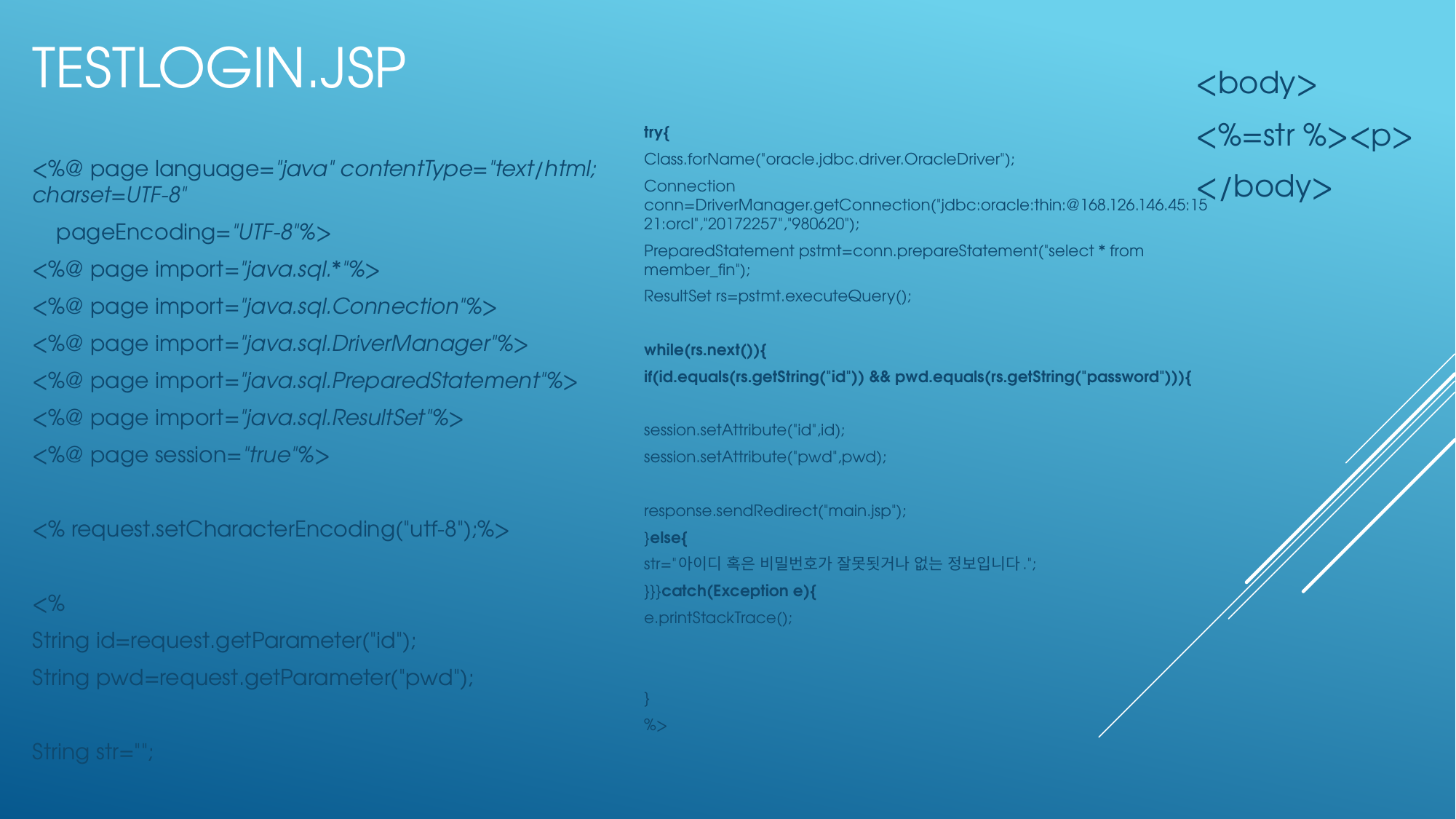

# testlogin.jsp
<body>
<%=str %><p>
</body>
try{
Class.forName("oracle.jdbc.driver.OracleDriver");
Connection conn=DriverManager.getConnection("jdbc:oracle:thin:@168.126.146.45:1521:orcl","20172257","980620");
PreparedStatement pstmt=conn.prepareStatement("select * from member_fin");
ResultSet rs=pstmt.executeQuery();

while(rs.next()){
if(id.equals(rs.getString("id")) && pwd.equals(rs.getString("password"))){

session.setAttribute("id",id);
session.setAttribute("pwd",pwd);

response.sendRedirect("main.jsp");
}else{
str="아이디 혹은 비밀번호가 잘못됫거나 없는 정보입니다.";
}}}catch(Exception e){
e.printStackTrace();

}
%>
<%@ page language="java" contentType="text/html; charset=UTF-8"
    pageEncoding="UTF-8"%>
<%@ page import="java.sql.*"%>
<%@ page import="java.sql.Connection"%>
<%@ page import="java.sql.DriverManager"%>
<%@ page import="java.sql.PreparedStatement"%>
<%@ page import="java.sql.ResultSet"%>
<%@ page session="true"%>

<% request.setCharacterEncoding("utf-8");%>

<%
String id=request.getParameter("id");
String pwd=request.getParameter("pwd");

String str="";